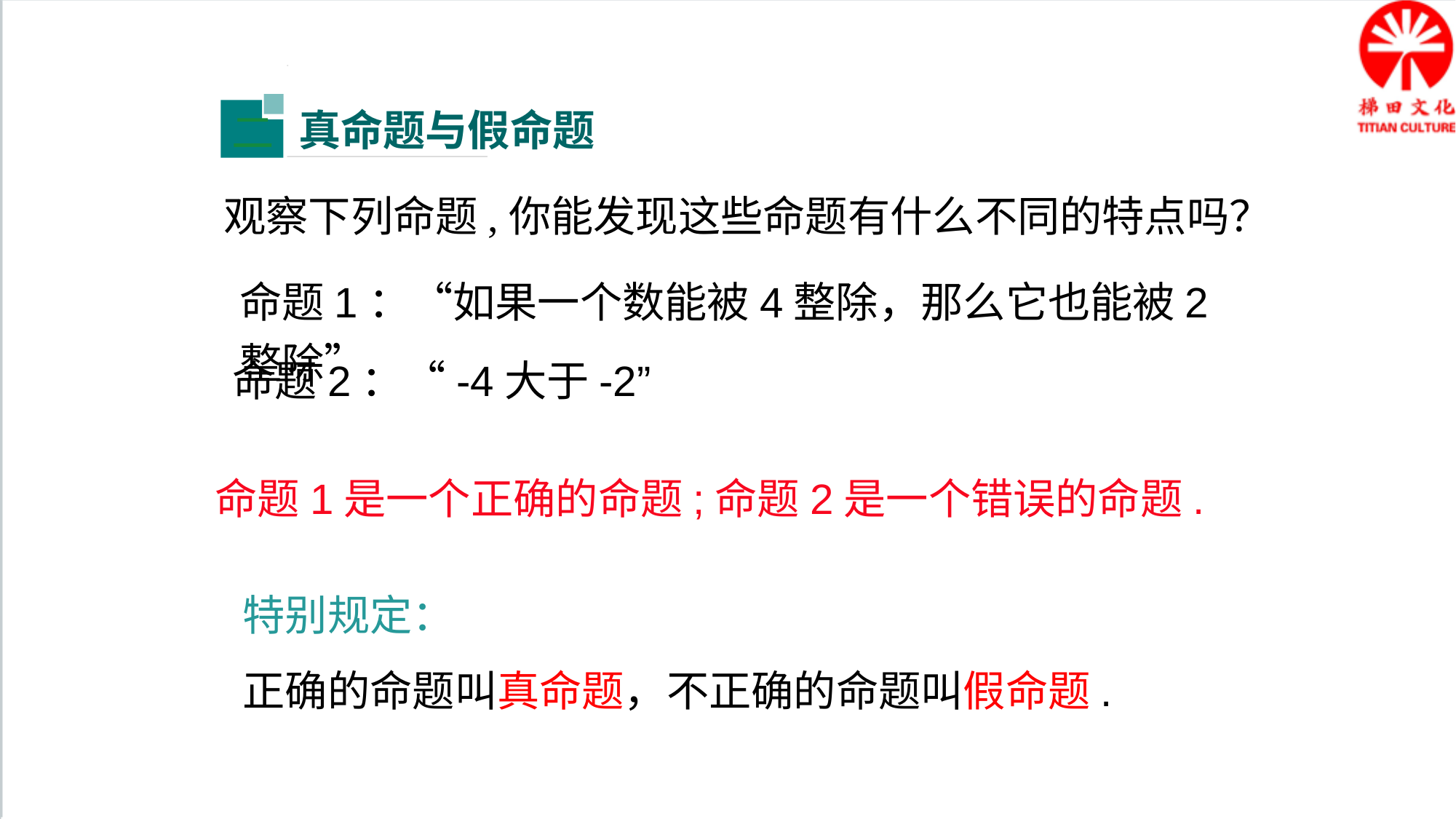

真命题与假命题
二

观察下列命题,你能发现这些命题有什么不同的特点吗？
命题1：“如果一个数能被4整除，那么它也能被2整除”
命题2：“-4大于-2”
命题1是一个正确的命题;命题2是一个错误的命题.
特别规定：
正确的命题叫真命题，不正确的命题叫假命题.